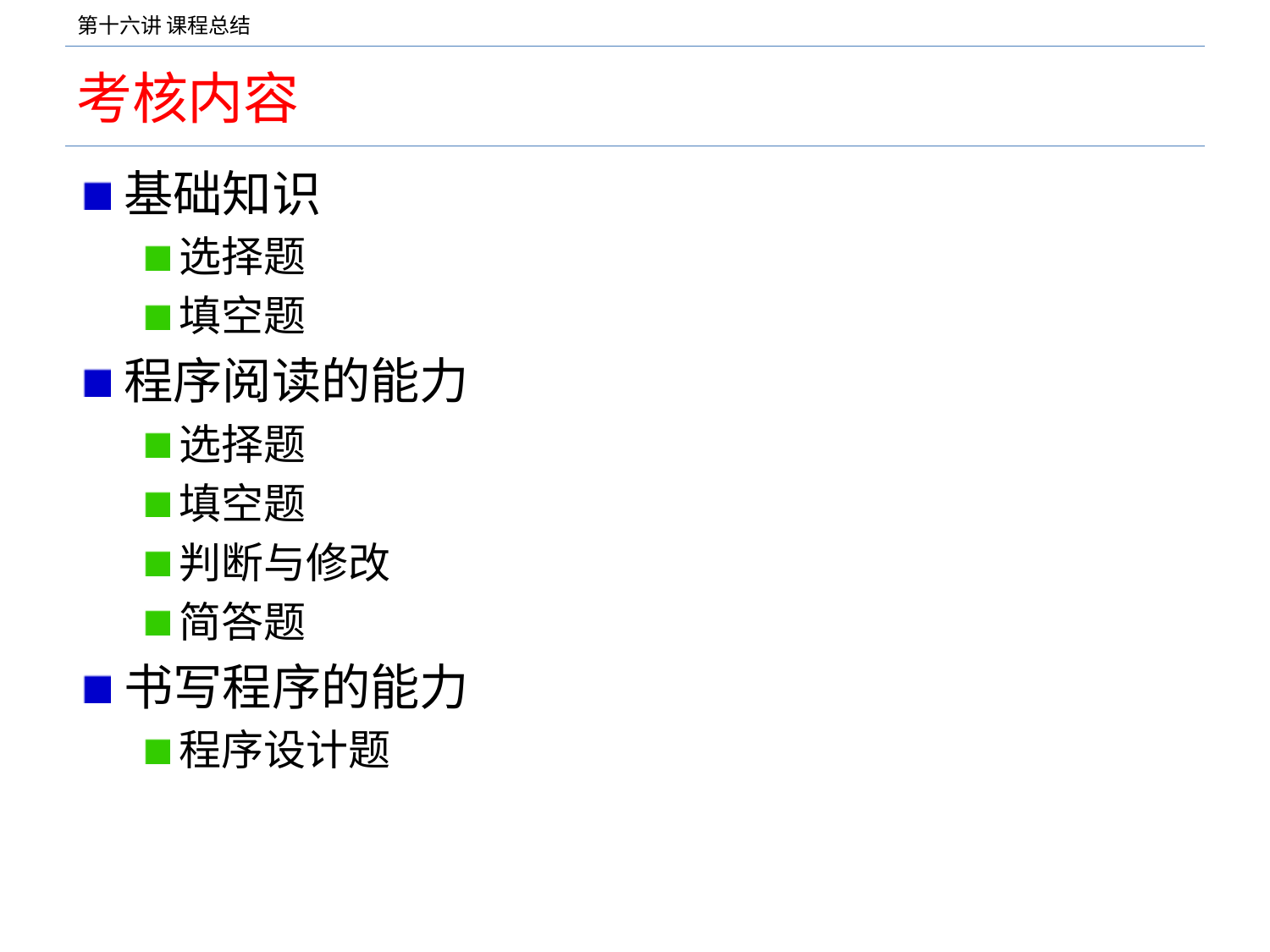

# 考核内容
基础知识
选择题
填空题
程序阅读的能力
选择题
填空题
判断与修改
简答题
书写程序的能力
程序设计题